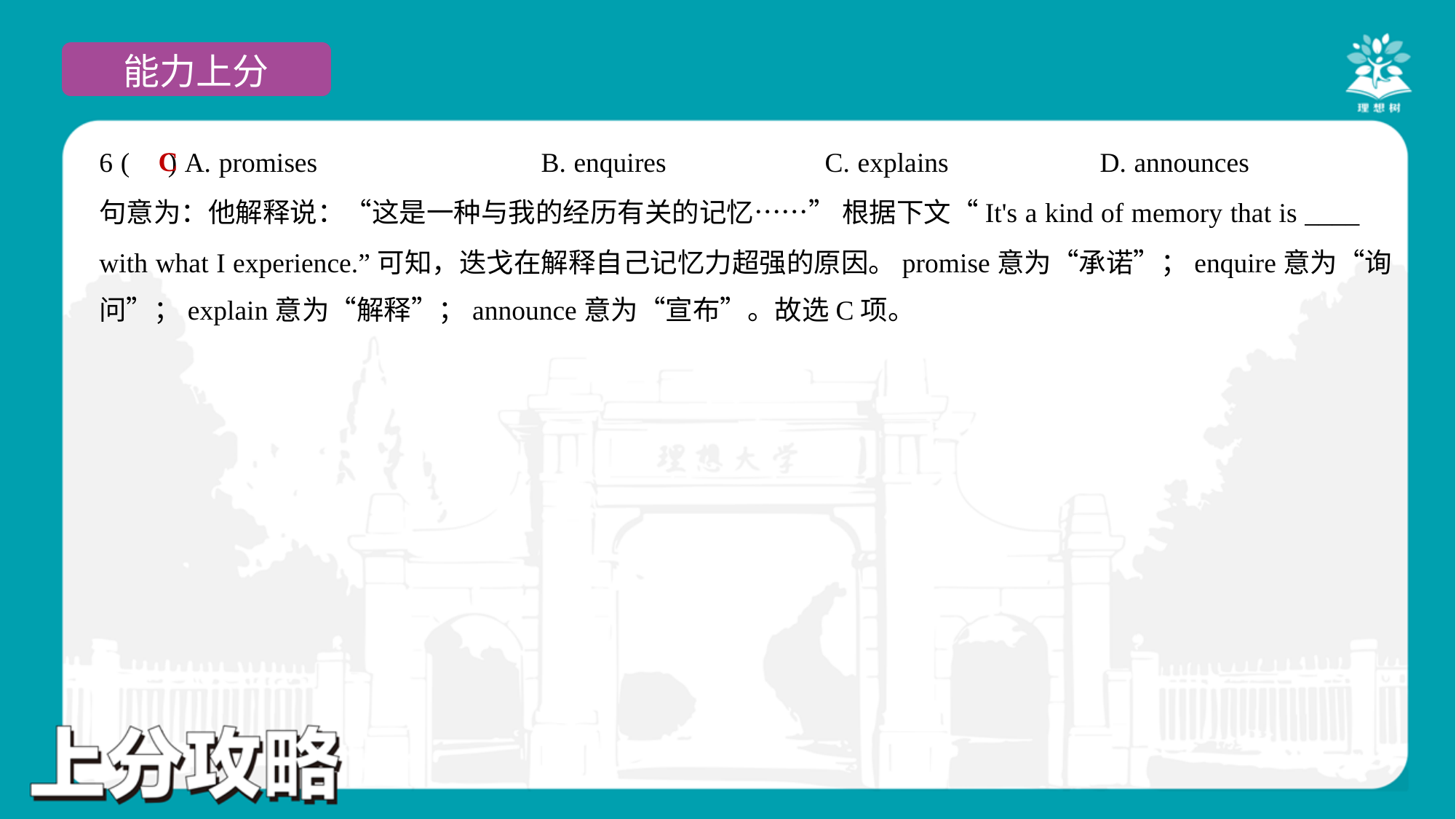

C
6 (     ) A. promises	B. enquires	C. explains	D. announces
句意为：他解释说：“这是一种与我的经历有关的记忆……” 根据下文“It's a kind of memory that is ____
with what I experience.”可知，迭戈在解释自己记忆力超强的原因。promise意为“承诺”；enquire意为“询
问”；explain意为“解释”；announce意为“宣布”。故选C项。